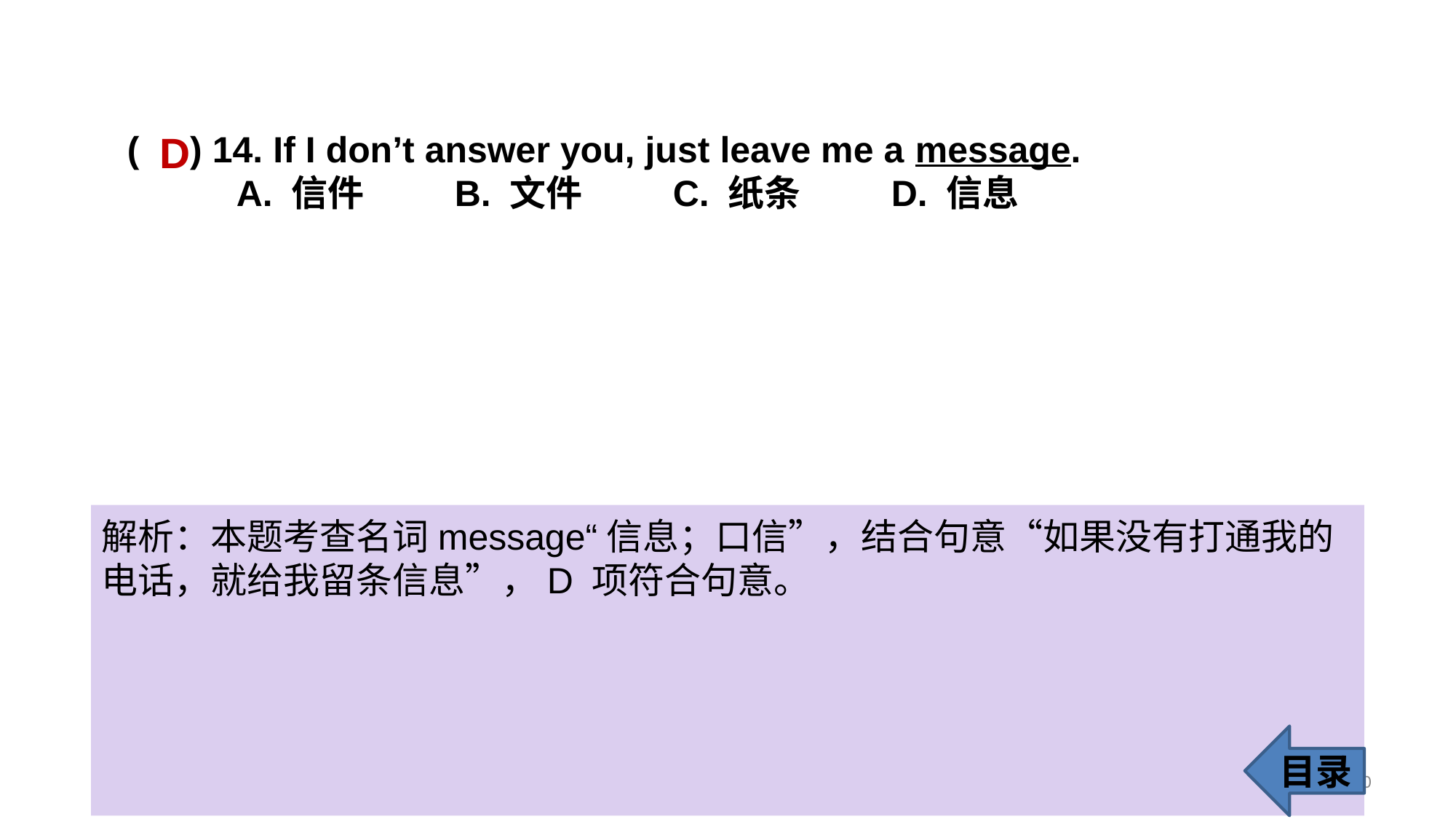

D
(     ) 14. If I don’t answer you, just leave me a message.
	A. 信件 	B. 文件 	C. 纸条 	D. 信息

解析：本题考查名词message“信息；口信”，结合句意“如果没有打通我的电话，就给我留条信息”，D 项符合句意。
目录
20